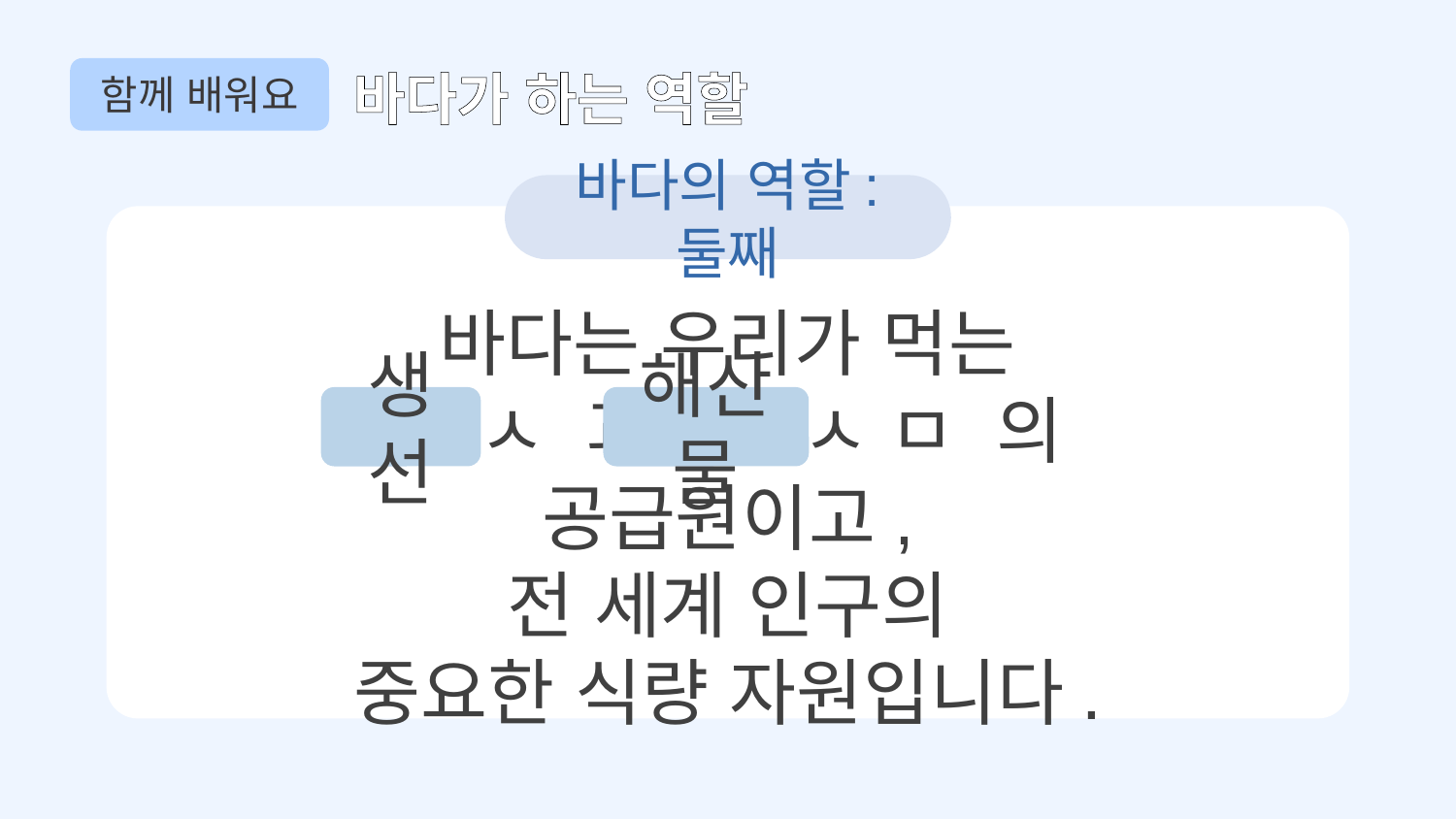

함께 배워요
바다가 하는 역할
바다의 역할: 둘째

바다는 우리가 먹는
ㅅ ㅅ  과   ㅎ ㅅ ㅁ  의 공급원이고,
전 세계 인구의
중요한 식량 자원입니다.
생선
해산물